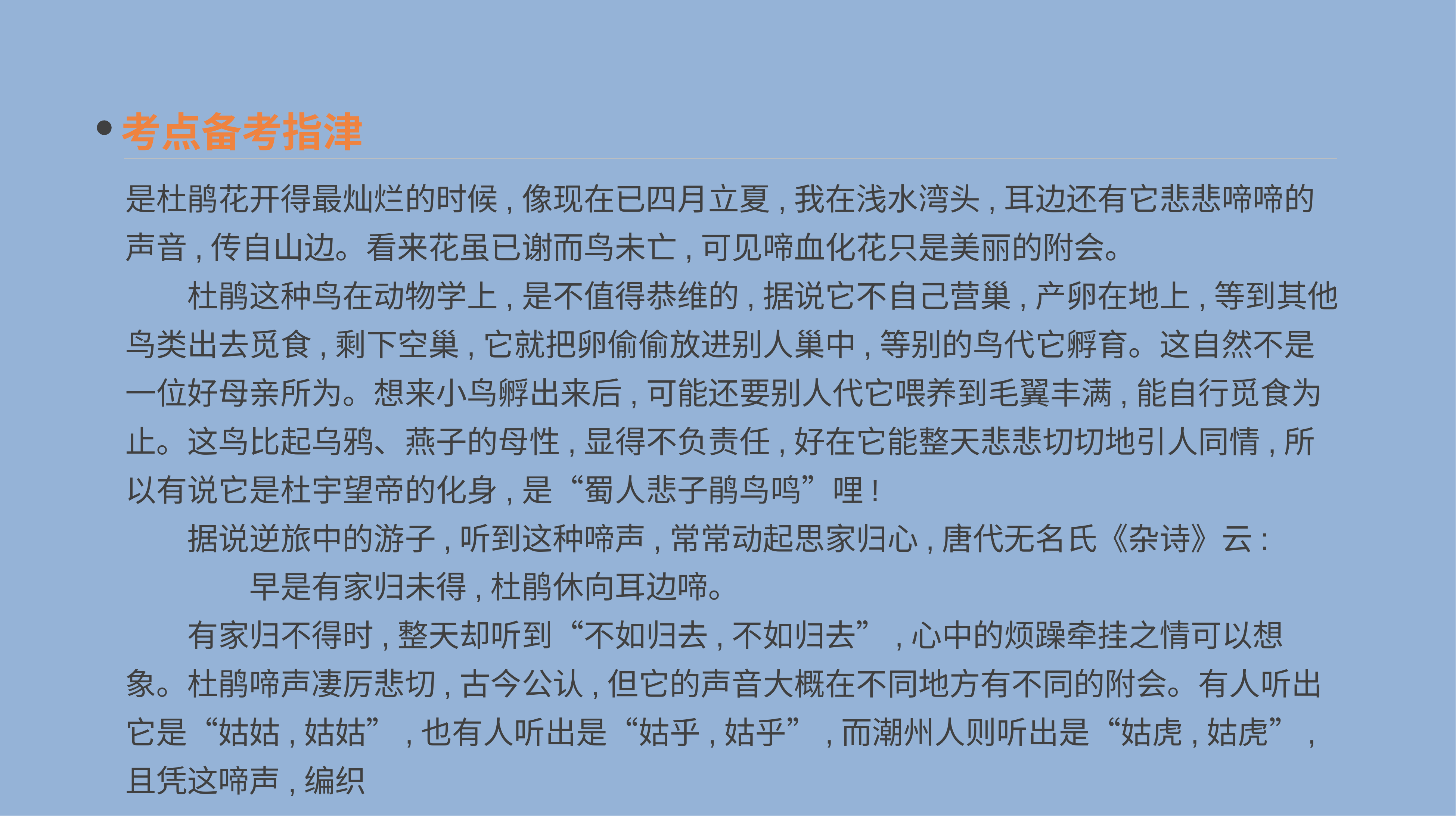

考点备考指津

是杜鹃花开得最灿烂的时候,像现在已四月立夏,我在浅水湾头,耳边还有它悲悲啼啼的声音,传自山边。看来花虽已谢而鸟未亡,可见啼血化花只是美丽的附会。
　　杜鹃这种鸟在动物学上,是不值得恭维的,据说它不自己营巢,产卵在地上,等到其他鸟类出去觅食,剩下空巢,它就把卵偷偷放进别人巢中,等别的鸟代它孵育。这自然不是一位好母亲所为。想来小鸟孵出来后,可能还要别人代它喂养到毛翼丰满,能自行觅食为止。这鸟比起乌鸦、燕子的母性,显得不负责任,好在它能整天悲悲切切地引人同情,所以有说它是杜宇望帝的化身,是“蜀人悲子鹃鸟鸣”哩!
　　据说逆旅中的游子,听到这种啼声,常常动起思家归心,唐代无名氏《杂诗》云:
　　　　早是有家归未得,杜鹃休向耳边啼。
　　有家归不得时,整天却听到“不如归去,不如归去”,心中的烦躁牵挂之情可以想象。杜鹃啼声凄厉悲切,古今公认,但它的声音大概在不同地方有不同的附会。有人听出它是“姑姑,姑姑”,也有人听出是“姑乎,姑乎”,而潮州人则听出是“姑虎,姑虎”,且凭这啼声,编织